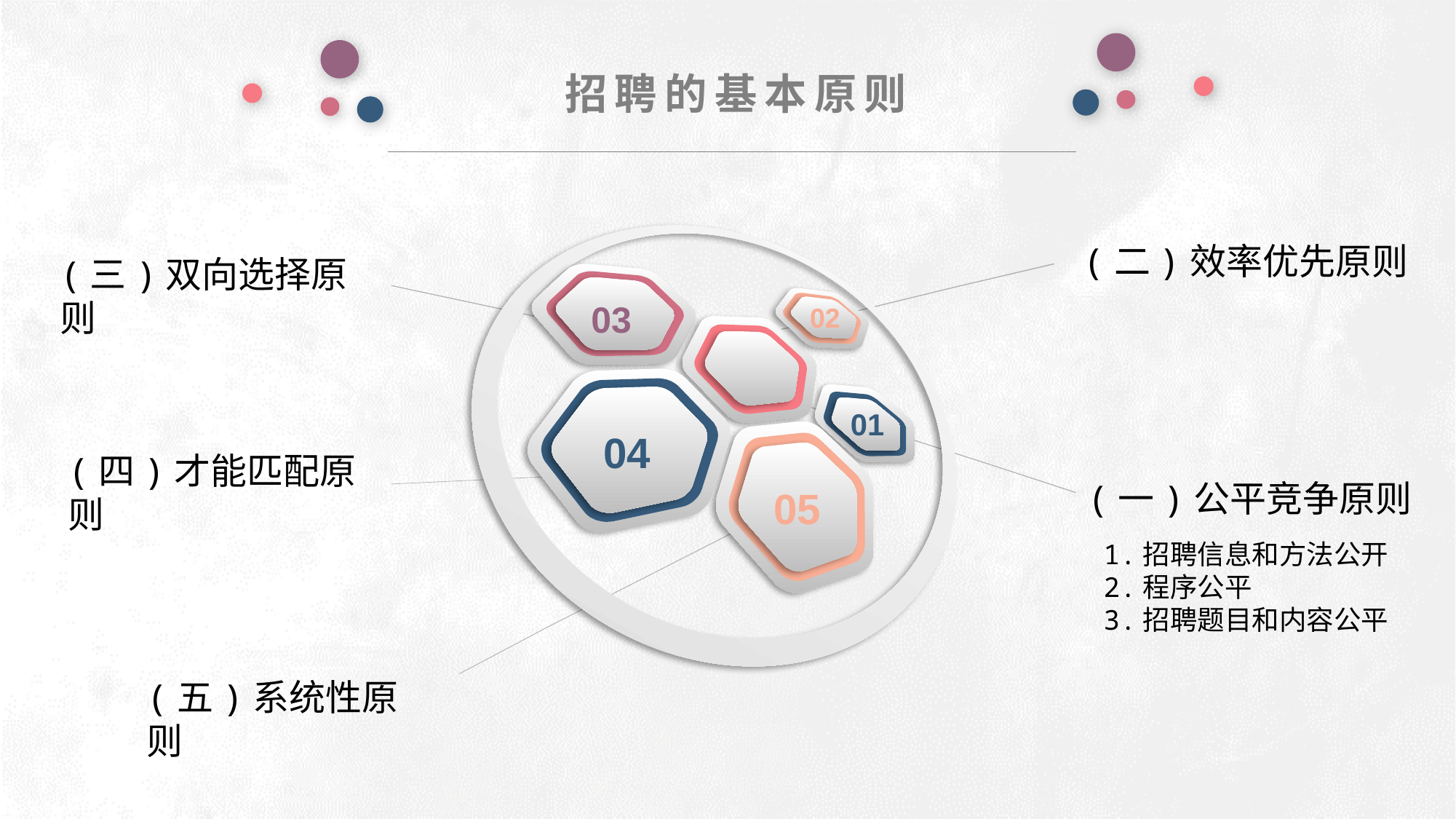

招聘的基本原则

e7d195523061f1c0deeec63e560781cfd59afb0ea006f2a87ABB68BF51EA6619813959095094C18C62A12F549504892A4AAA8C1554C6663626E05CA27F281A14E6983772AFC3FB97135759321DEA3D70CCCB10945EC5A0322096E752803368C2184698845E3CCD6DB7F651295A8E4F3FDC19EA64A2B4A4AC1434B55AAE41CF0BF61B375C23F3039959E085EE760725AA

(二)效率优先原则

03
02
01
04
05
(三)双向选择原则
02

(四)才能匹配原则
(一)公平竞争原则
 1.招聘信息和方法公开
 2.程序公平
 3.招聘题目和内容公平
(五)系统性原则